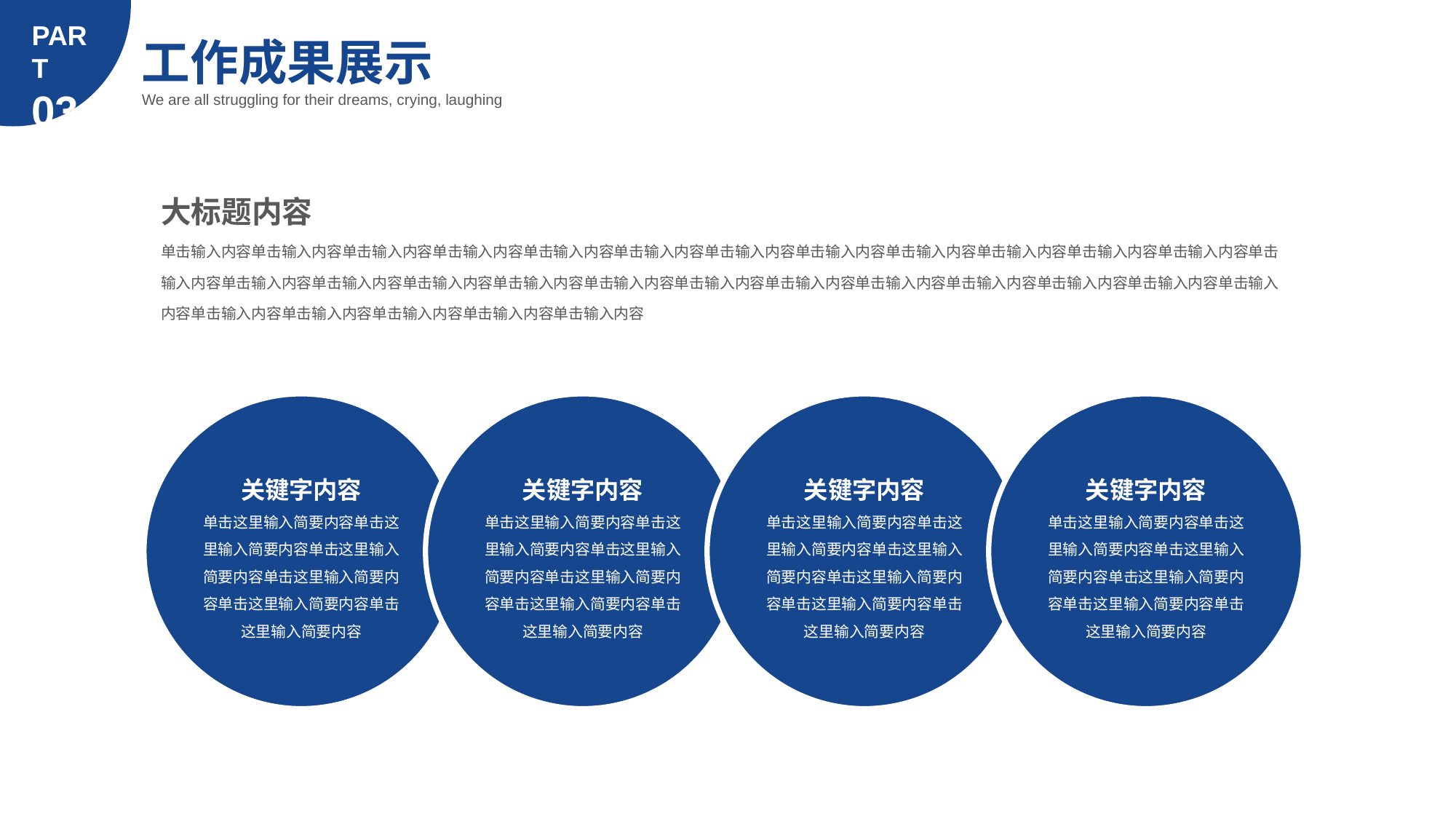

PART
03
工作成果展示
We are all struggling for their dreams, crying, laughing
大标题内容
单击输入内容单击输入内容单击输入内容单击输入内容单击输入内容单击输入内容单击输入内容单击输入内容单击输入内容单击输入内容单击输入内容单击输入内容单击输入内容单击输入内容单击输入内容单击输入内容单击输入内容单击输入内容单击输入内容单击输入内容单击输入内容单击输入内容单击输入内容单击输入内容单击输入内容单击输入内容单击输入内容单击输入内容单击输入内容单击输入内容

关键字内容
单击这里输入简要内容单击这里输入简要内容单击这里输入简要内容单击这里输入简要内容单击这里输入简要内容单击这里输入简要内容
关键字内容
单击这里输入简要内容单击这里输入简要内容单击这里输入简要内容单击这里输入简要内容单击这里输入简要内容单击这里输入简要内容
关键字内容
单击这里输入简要内容单击这里输入简要内容单击这里输入简要内容单击这里输入简要内容单击这里输入简要内容单击这里输入简要内容
关键字内容
单击这里输入简要内容单击这里输入简要内容单击这里输入简要内容单击这里输入简要内容单击这里输入简要内容单击这里输入简要内容